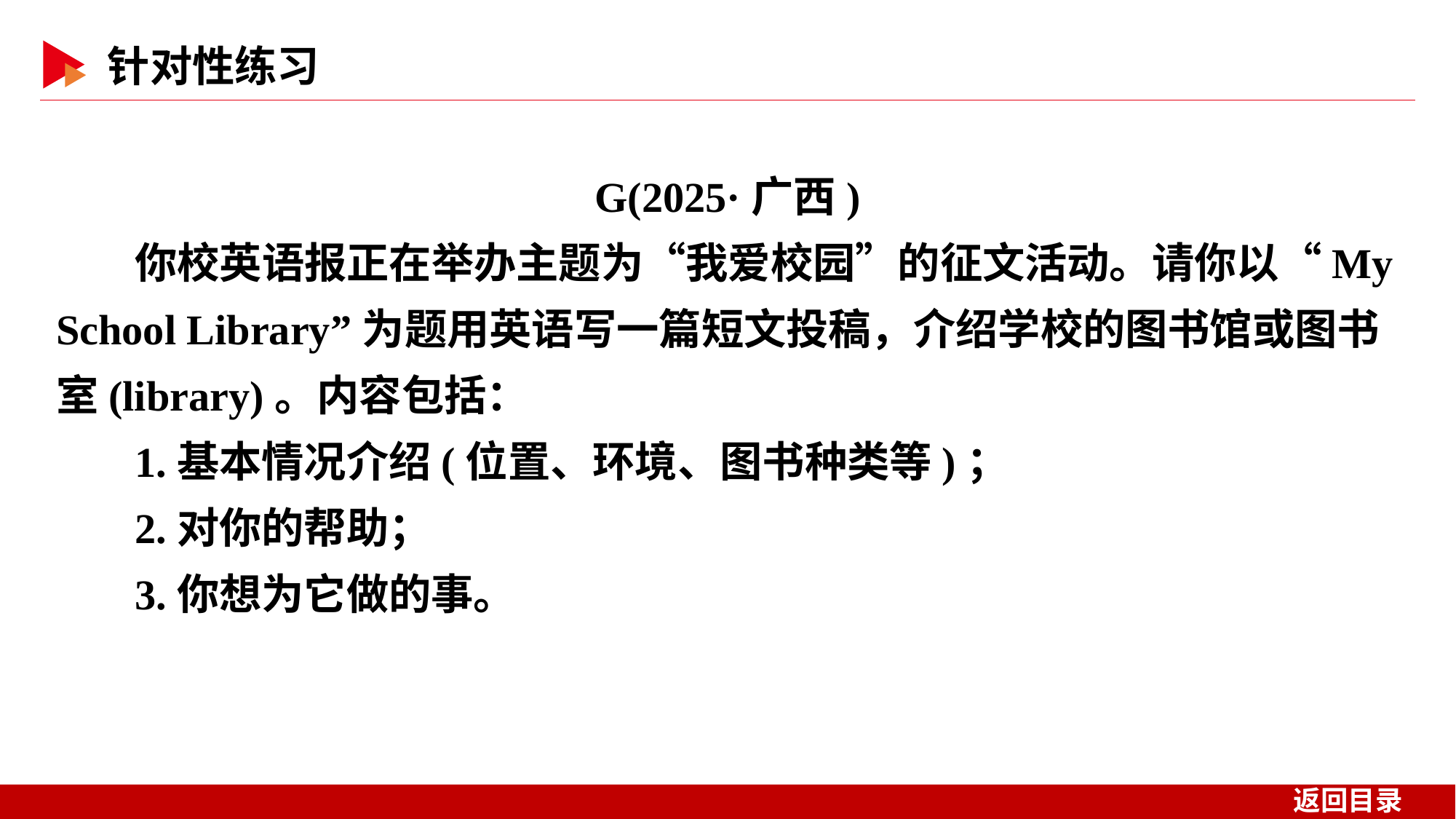

G(2025·广西)
你校英语报正在举办主题为“我爱校园”的征文活动。请你以“My School Library”为题用英语写一篇短文投稿，介绍学校的图书馆或图书室(library)。内容包括：
1.基本情况介绍(位置、环境、图书种类等)；
2.对你的帮助；
3.你想为它做的事。